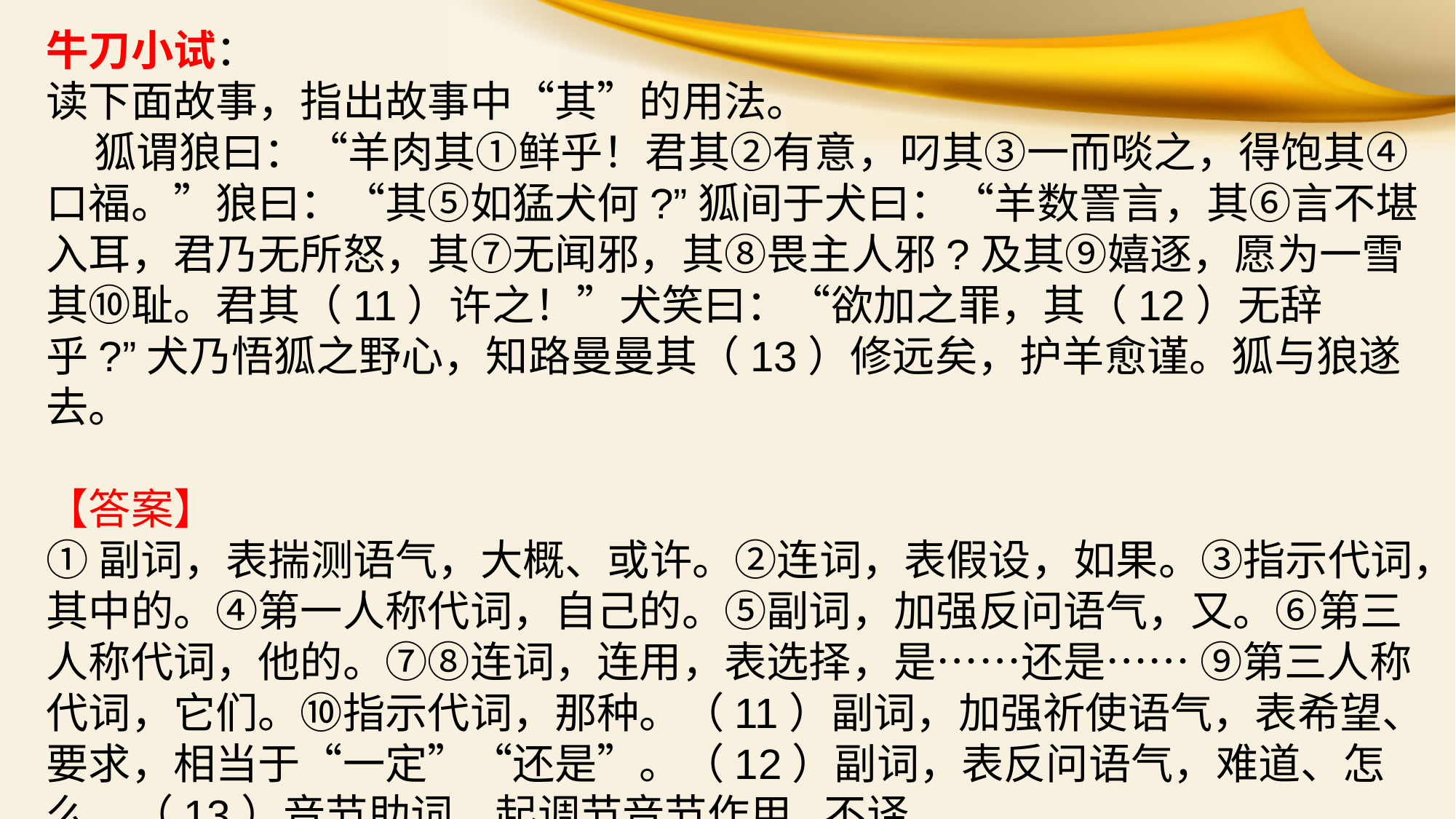

牛刀小试：
读下面故事，指出故事中“其”的用法。
    狐谓狼曰：“羊肉其①鲜乎！君其②有意，叼其③一而啖之，得饱其④口福。”狼曰：“其⑤如猛犬何?”狐间于犬曰：“羊数詈言，其⑥言不堪入耳，君乃无所怒，其⑦无闻邪，其⑧畏主人邪?及其⑨嬉逐，愿为一雪其⑩耻。君其（11）许之！”犬笑曰：“欲加之罪，其（12）无辞乎?”犬乃悟狐之野心，知路曼曼其（13）修远矣，护羊愈谨。狐与狼遂去。

【答案】
①副词，表揣测语气，大概、或许。②连词，表假设，如果。③指示代词，其中的。④第一人称代词，自己的。⑤副词，加强反问语气，又。⑥第三人称代词，他的。⑦⑧连词，连用，表选择，是……还是…… ⑨第三人称代词，它们。⑩指示代词，那种。（11）副词，加强祈使语气，表希望、要求，相当于“一定”“还是”。（12）副词，表反问语气，难道、怎么。（13）音节助词，起调节音节作用,不译。